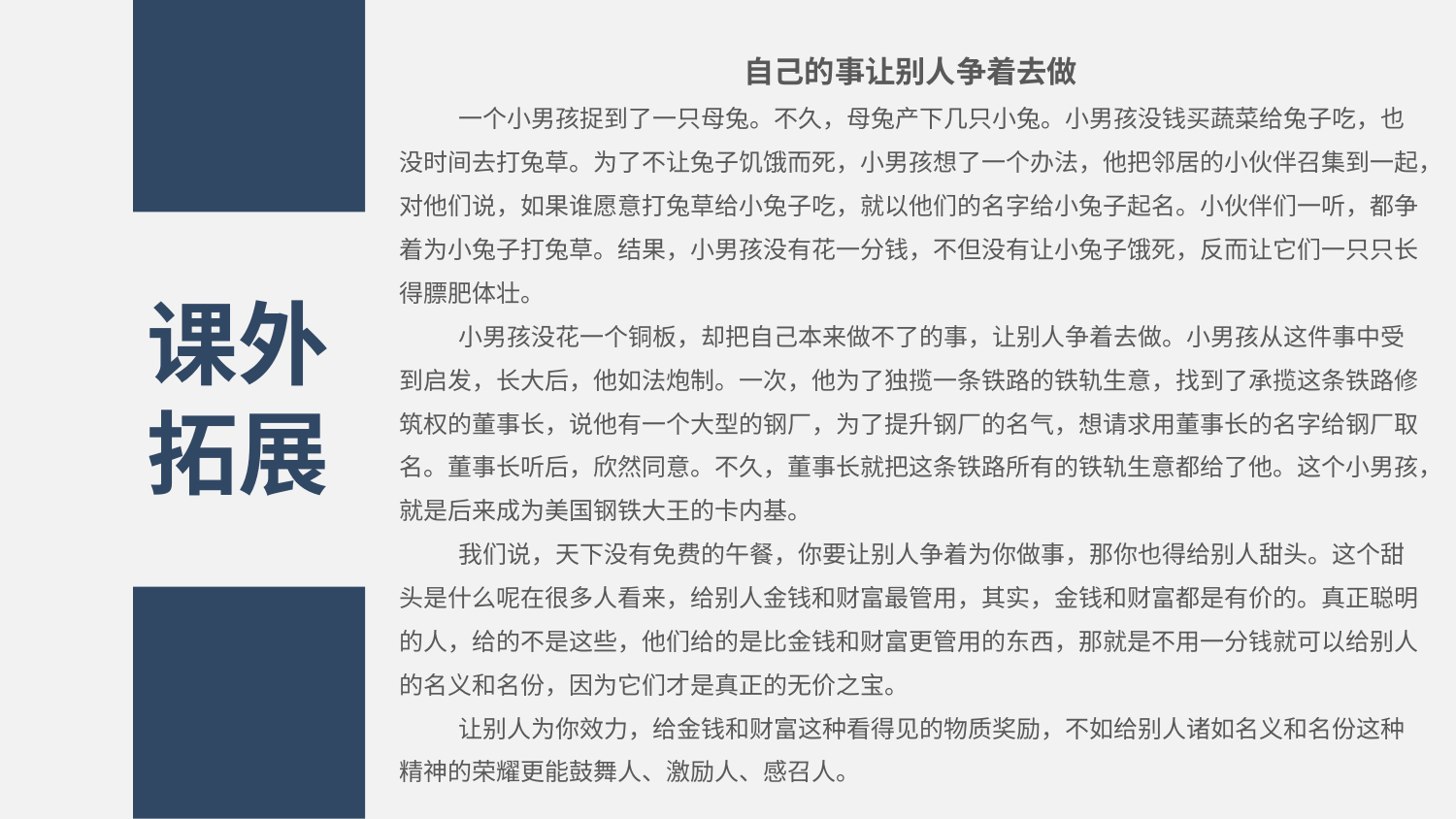

自己的事让别人争着去做
 一个小男孩捉到了一只母兔。不久，母兔产下几只小兔。小男孩没钱买蔬菜给兔子吃，也没时间去打兔草。为了不让兔子饥饿而死，小男孩想了一个办法，他把邻居的小伙伴召集到一起，对他们说，如果谁愿意打兔草给小兔子吃，就以他们的名字给小兔子起名。小伙伴们一听，都争着为小兔子打兔草。结果，小男孩没有花一分钱，不但没有让小兔子饿死，反而让它们一只只长得膘肥体壮。
 小男孩没花一个铜板，却把自己本来做不了的事，让别人争着去做。小男孩从这件事中受到启发，长大后，他如法炮制。一次，他为了独揽一条铁路的铁轨生意，找到了承揽这条铁路修筑权的董事长，说他有一个大型的钢厂，为了提升钢厂的名气，想请求用董事长的名字给钢厂取名。董事长听后，欣然同意。不久，董事长就把这条铁路所有的铁轨生意都给了他。这个小男孩，就是后来成为美国钢铁大王的卡内基。
 我们说，天下没有免费的午餐，你要让别人争着为你做事，那你也得给别人甜头。这个甜头是什么呢在很多人看来，给别人金钱和财富最管用，其实，金钱和财富都是有价的。真正聪明的人，给的不是这些，他们给的是比金钱和财富更管用的东西，那就是不用一分钱就可以给别人的名义和名份，因为它们才是真正的无价之宝。
 让别人为你效力，给金钱和财富这种看得见的物质奖励，不如给别人诸如名义和名份这种精神的荣耀更能鼓舞人、激励人、感召人。
课外拓展